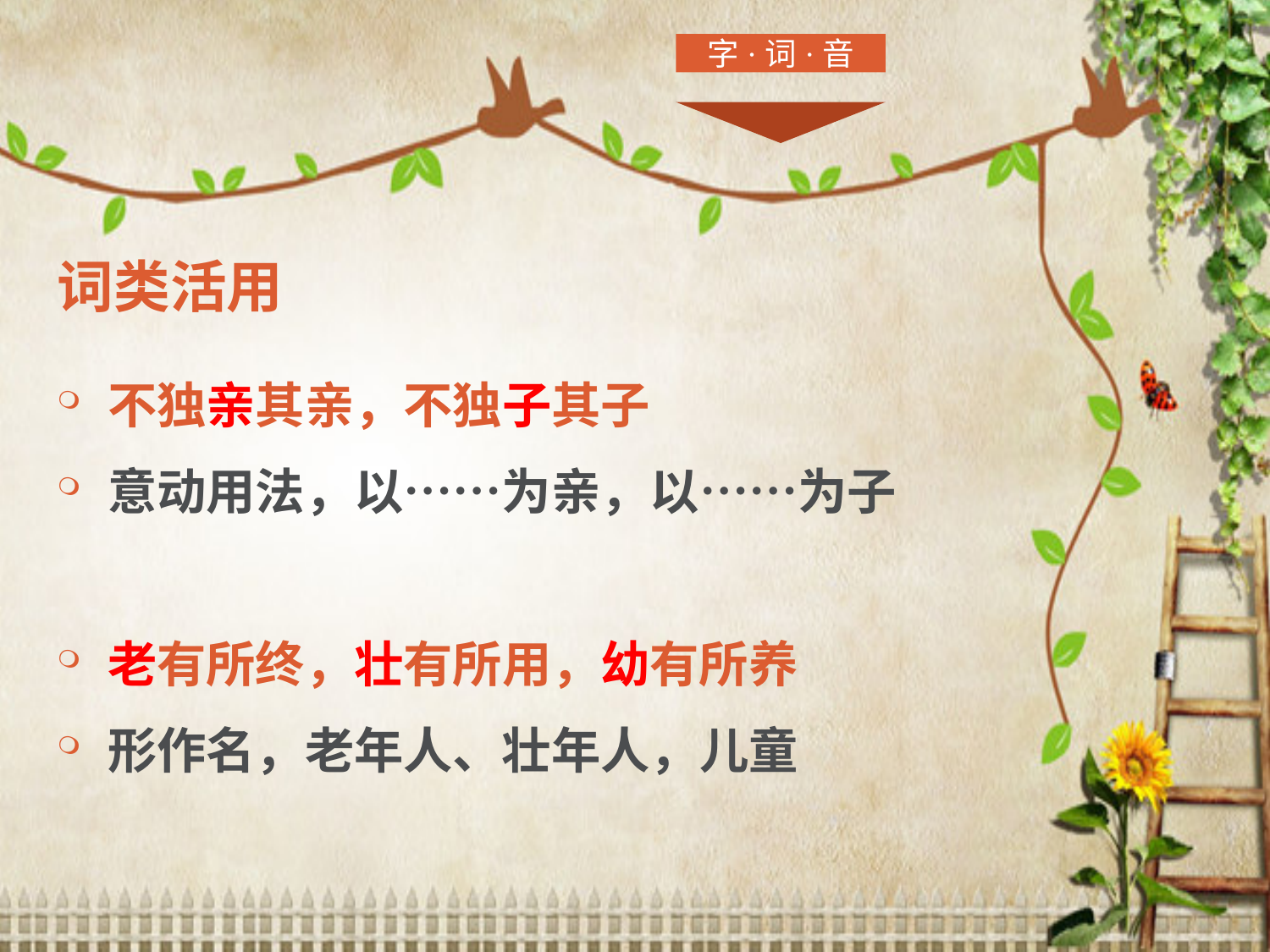

字·词·音

# 词类活用
不独亲其亲，不独子其子
意动用法，以……为亲，以……为子

老有所终，壮有所用，幼有所养
形作名，老年人、壮年人，儿童